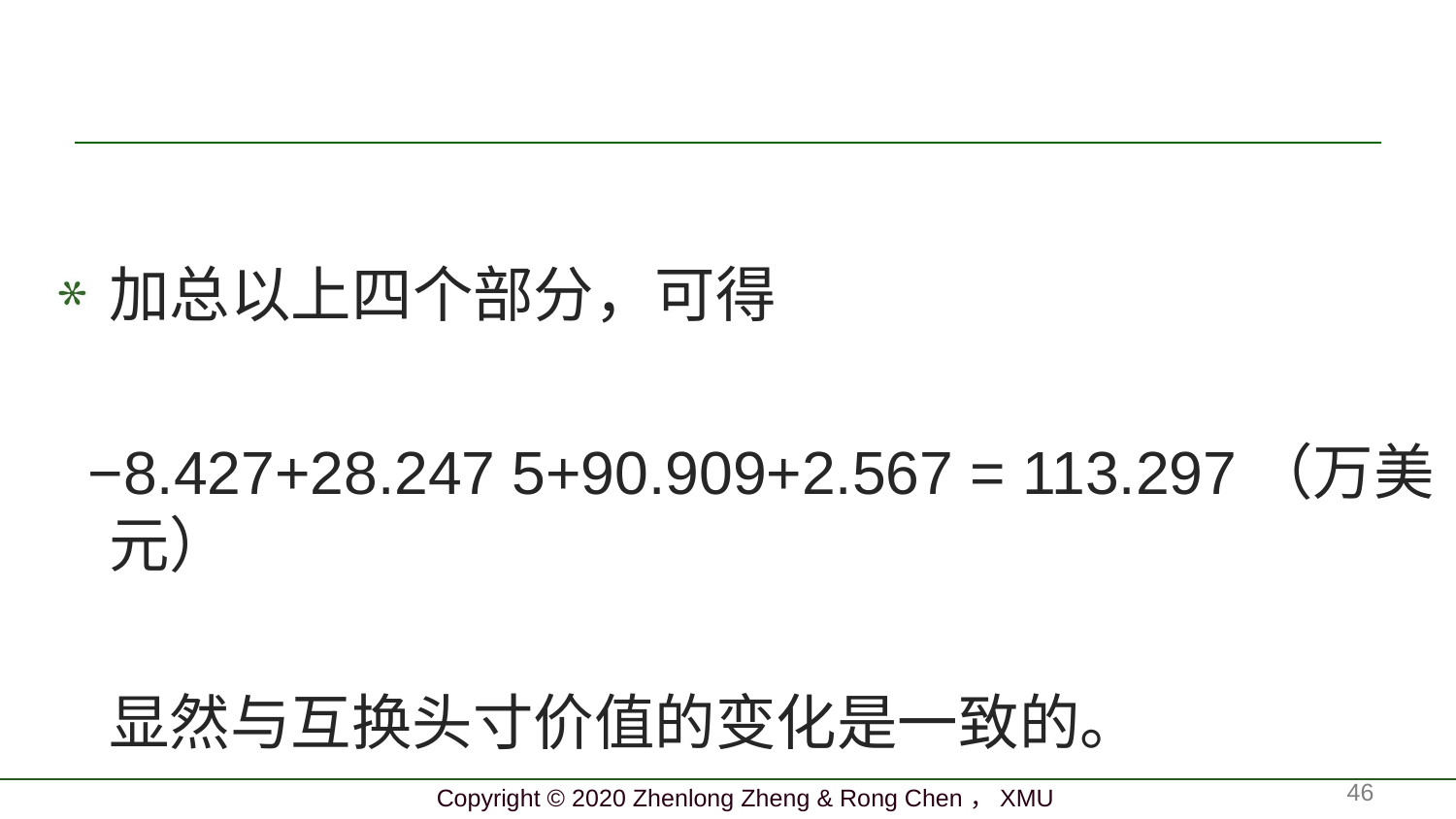

#

加总以上四个部分，可得

  −8.427+28.247 5+90.909+2.567 = 113.297（万美元）

	显然与互换头寸价值的变化是一致的。
46